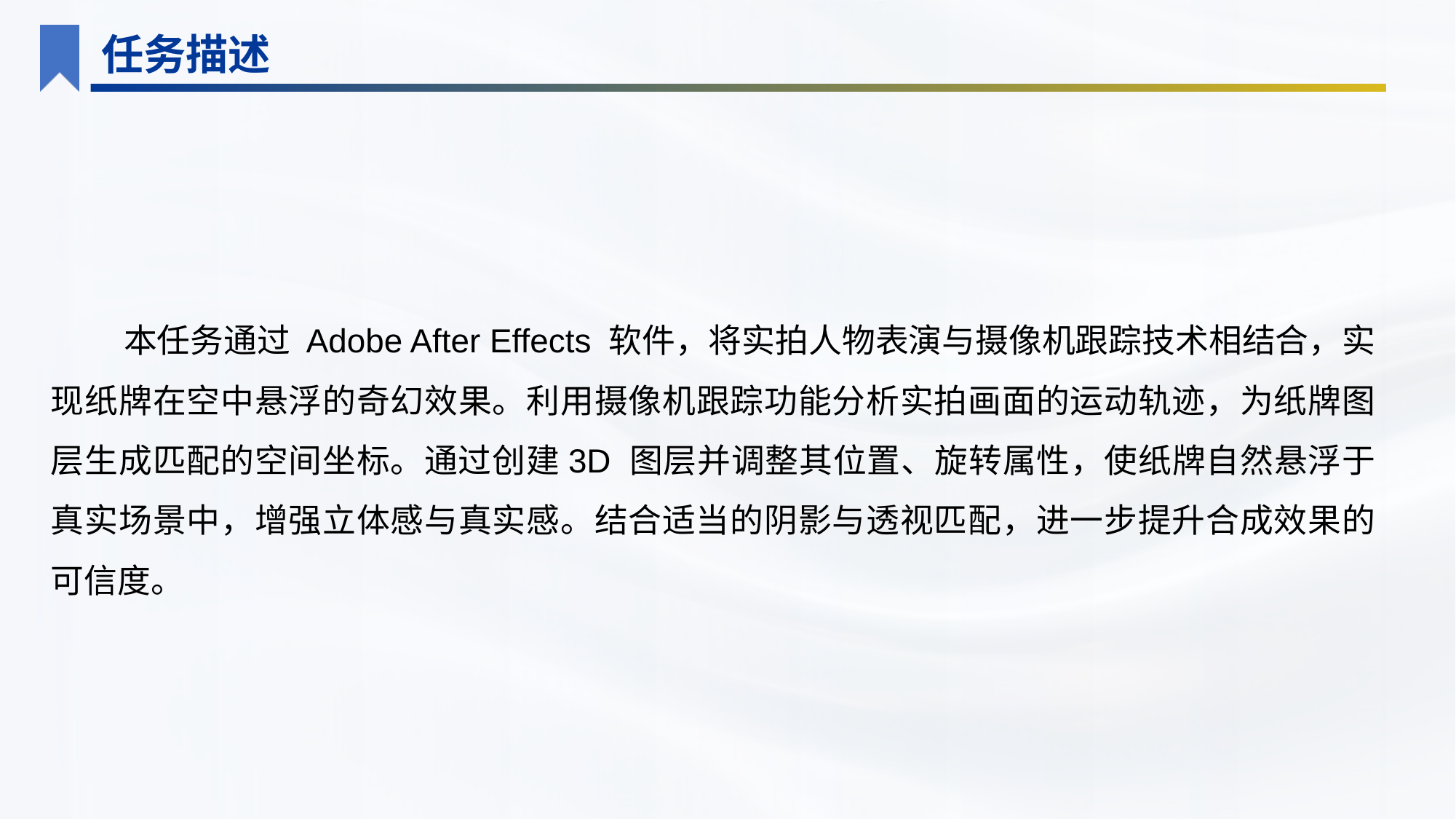

任务描述
本任务通过 Adobe After Effects 软件，将实拍人物表演与摄像机跟踪技术相结合，实现纸牌在空中悬浮的奇幻效果。利用摄像机跟踪功能分析实拍画面的运动轨迹，为纸牌图层生成匹配的空间坐标。通过创建3D 图层并调整其位置、旋转属性，使纸牌自然悬浮于真实场景中，增强立体感与真实感。结合适当的阴影与透视匹配，进一步提升合成效果的可信度。